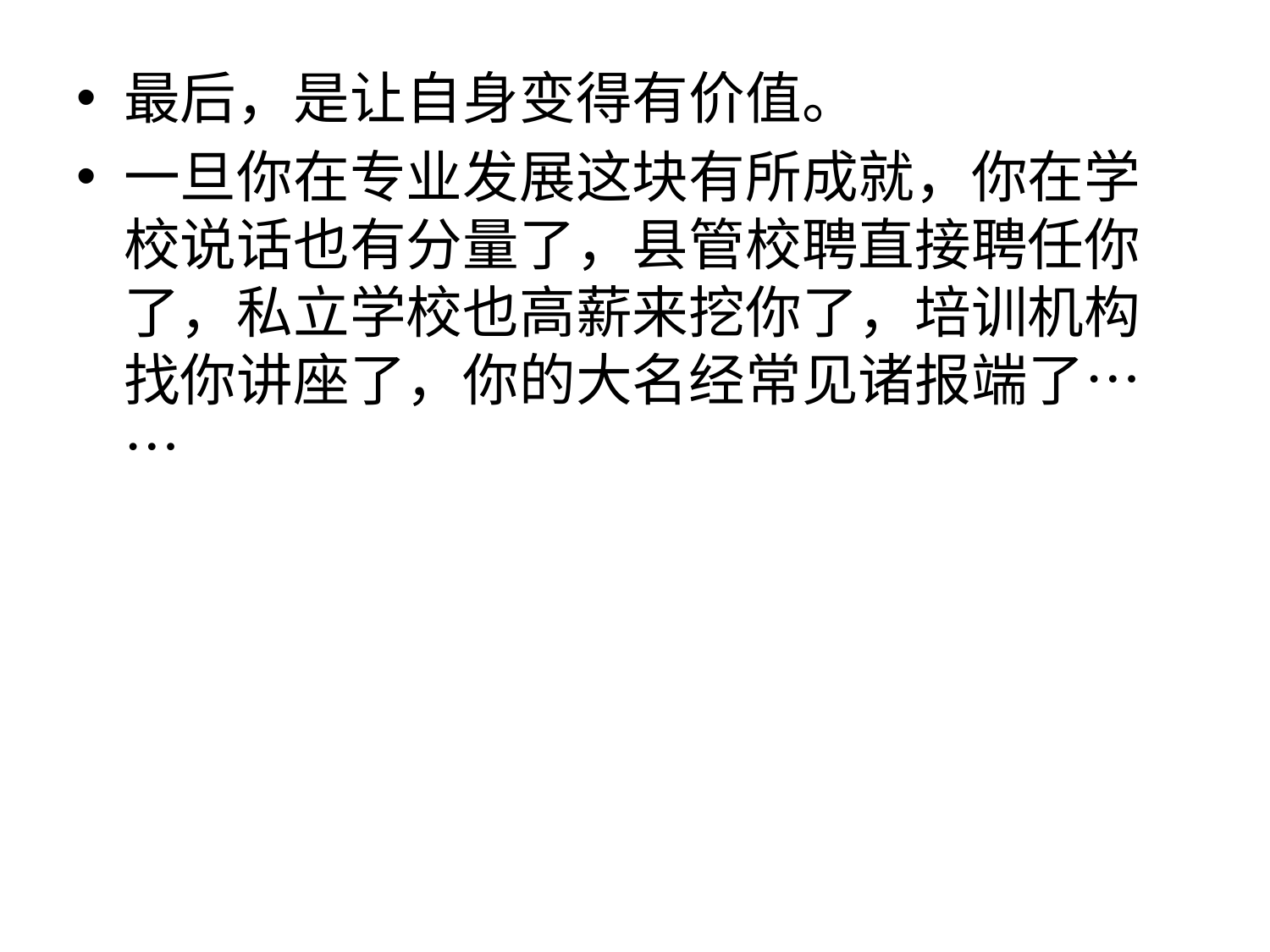

最后，是让自身变得有价值。
一旦你在专业发展这块有所成就，你在学校说话也有分量了，县管校聘直接聘任你了，私立学校也高薪来挖你了，培训机构找你讲座了，你的大名经常见诸报端了……